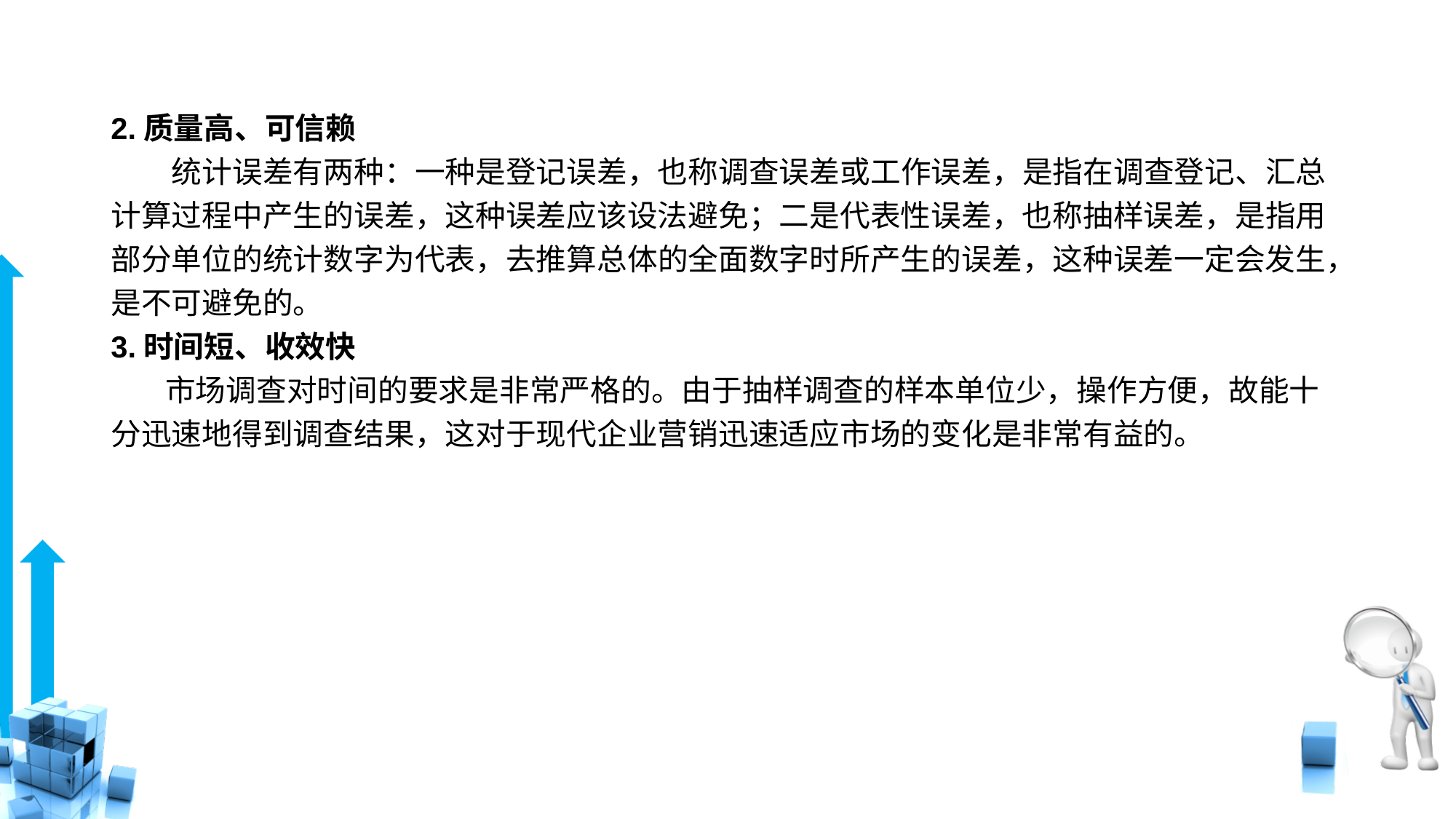

# 2.质量高、可信赖
　　统计误差有两种：一种是登记误差，也称调查误差或工作误差，是指在调查登记、汇总计算过程中产生的误差，这种误差应该设法避免；二是代表性误差，也称抽样误差，是指用部分单位的统计数字为代表，去推算总体的全面数字时所产生的误差，这种误差一定会发生，是不可避免的。
3.时间短、收效快
       市场调查对时间的要求是非常严格的。由于抽样调查的样本单位少，操作方便，故能十分迅速地得到调查结果，这对于现代企业营销迅速适应市场的变化是非常有益的。